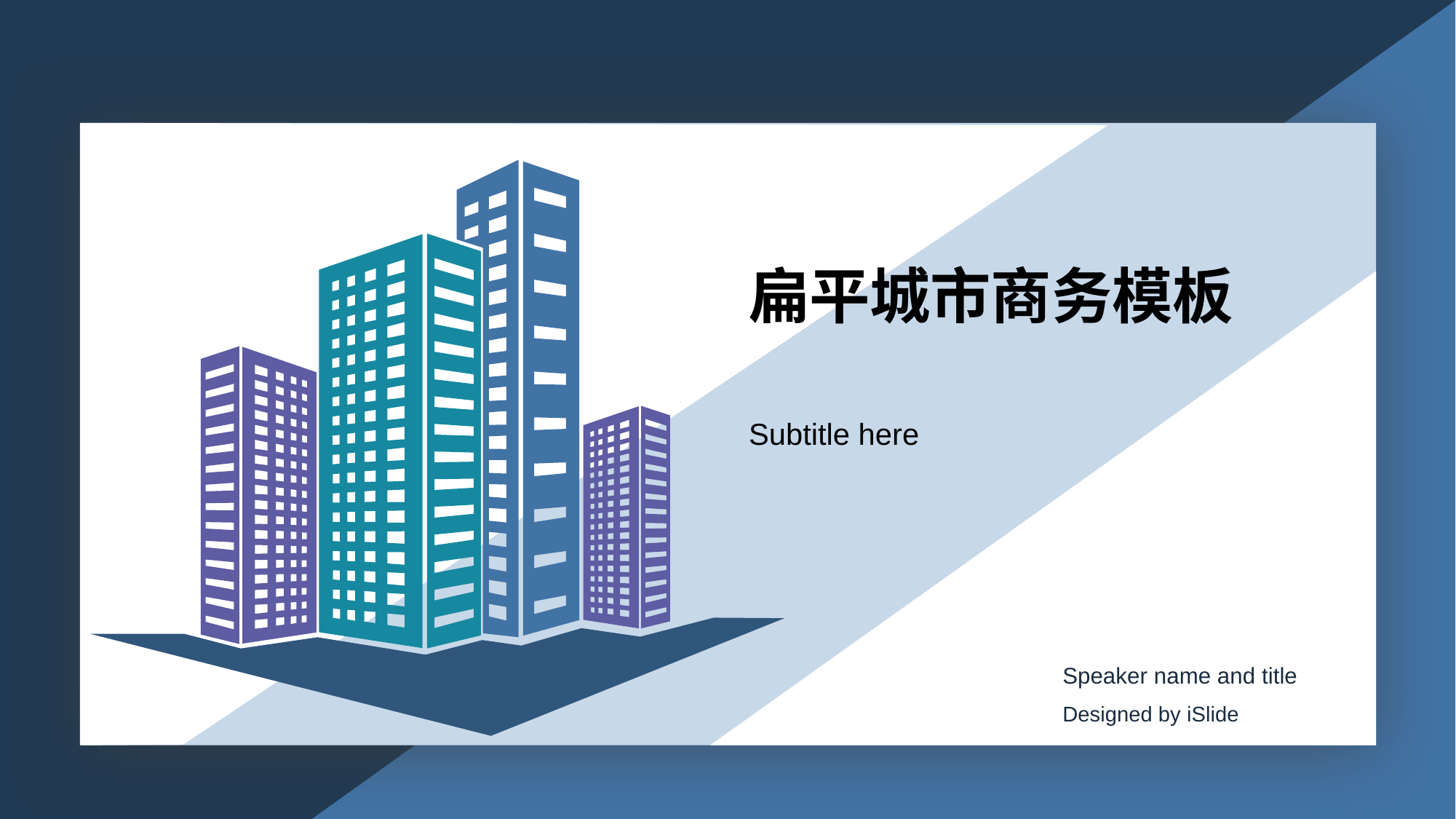

# 扁平城市商务模板
Subtitle here
Speaker name and title
Designed by iSlide